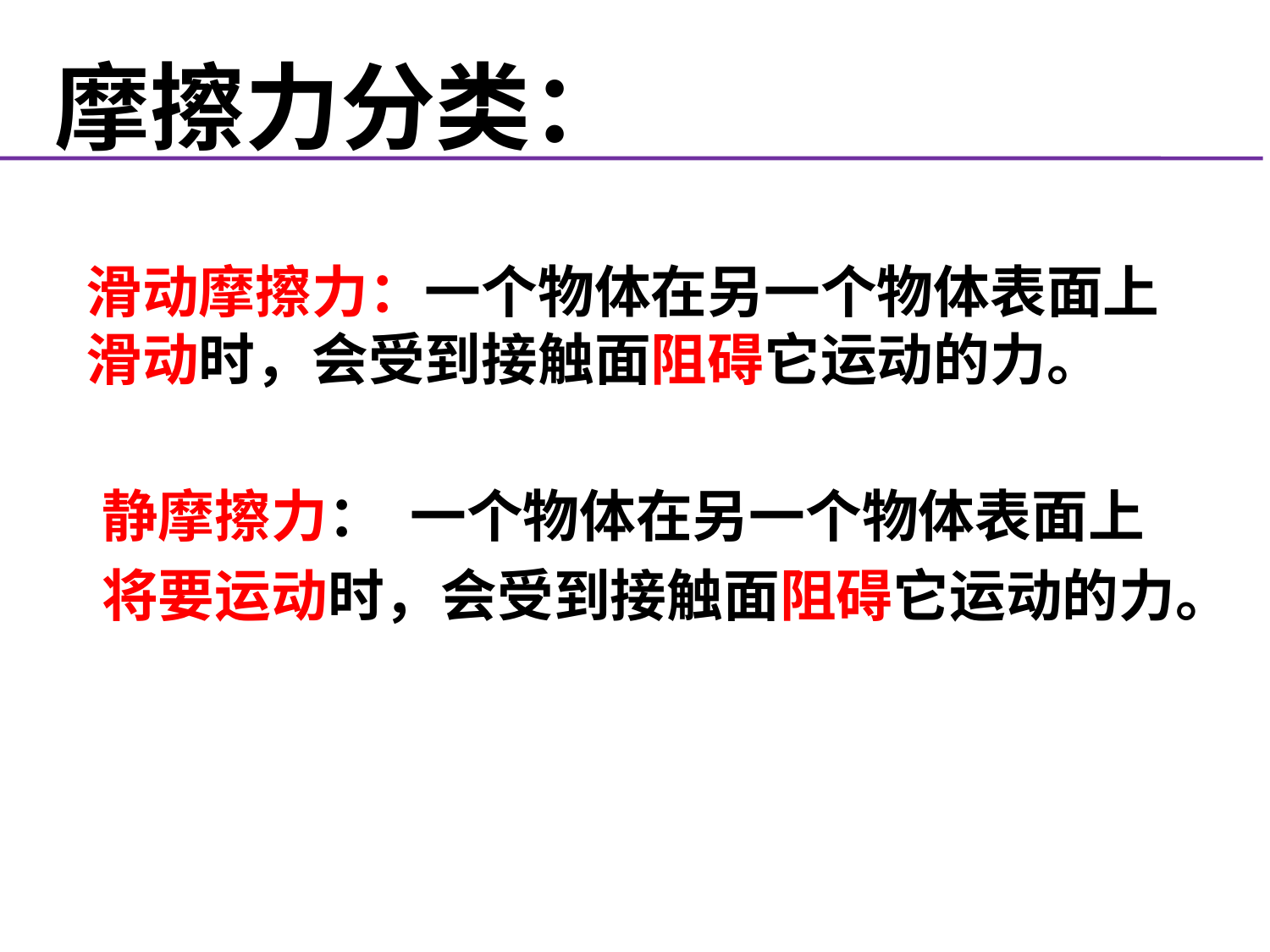

摩擦力分类：

滑动摩擦力：一个物体在另一个物体表面上滑动时，会受到接触面阻碍它运动的力。
静摩擦力：  一个物体在另一个物体表面上
将要运动时，会受到接触面阻碍它运动的力。